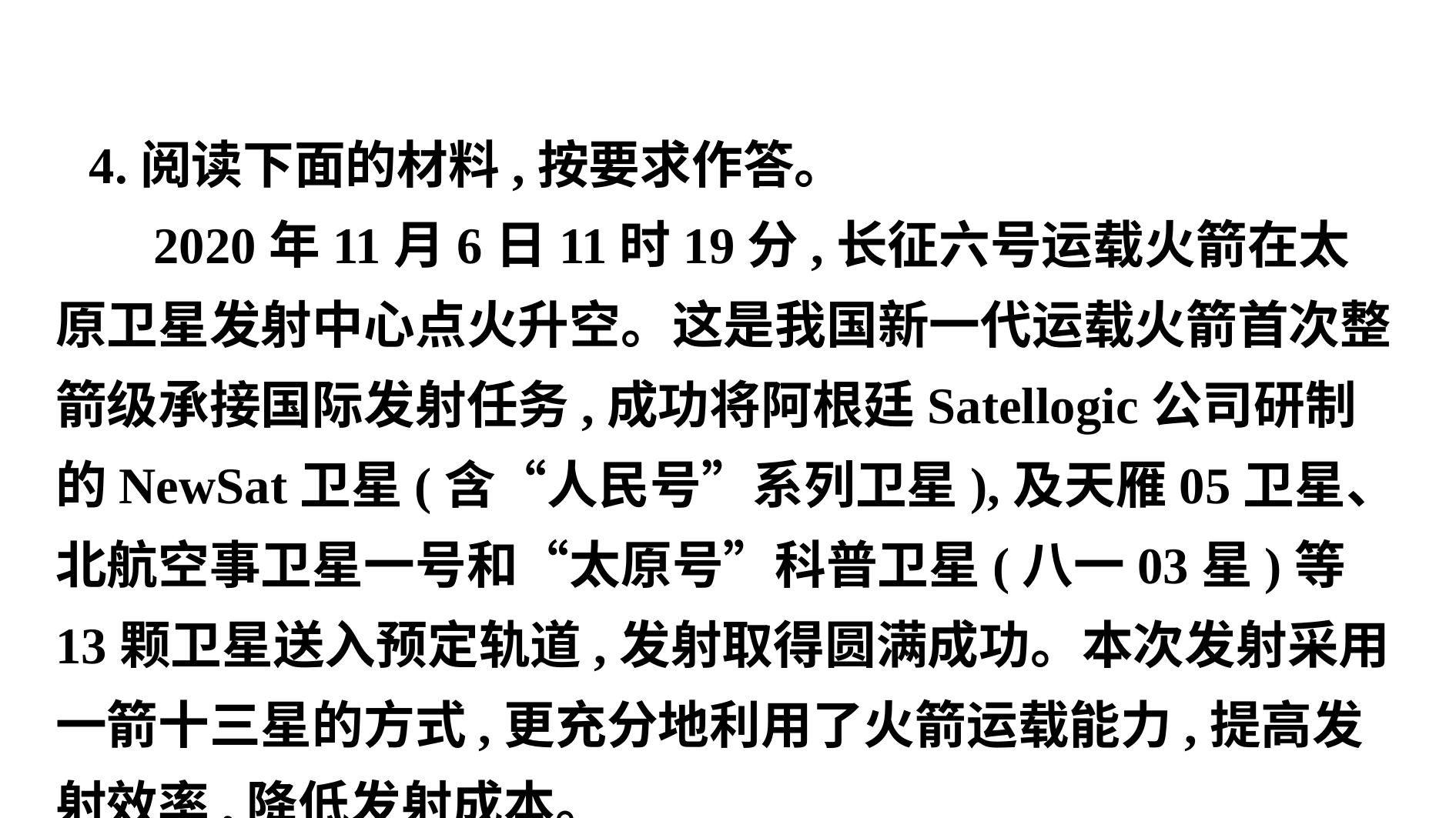

4.阅读下面的材料,按要求作答。
     2020年11月6日11时19分,长征六号运载火箭在太原卫星发射中心点火升空。这是我国新一代运载火箭首次整箭级承接国际发射任务,成功将阿根廷Satellogic公司研制的NewSat卫星(含“人民号”系列卫星),及天雁05卫星、北航空事卫星一号和“太原号”科普卫星(八一03星)等13颗卫星送入预定轨道,发射取得圆满成功。本次发射采用一箭十三星的方式,更充分地利用了火箭运载能力,提高发射效率,降低发射成本。